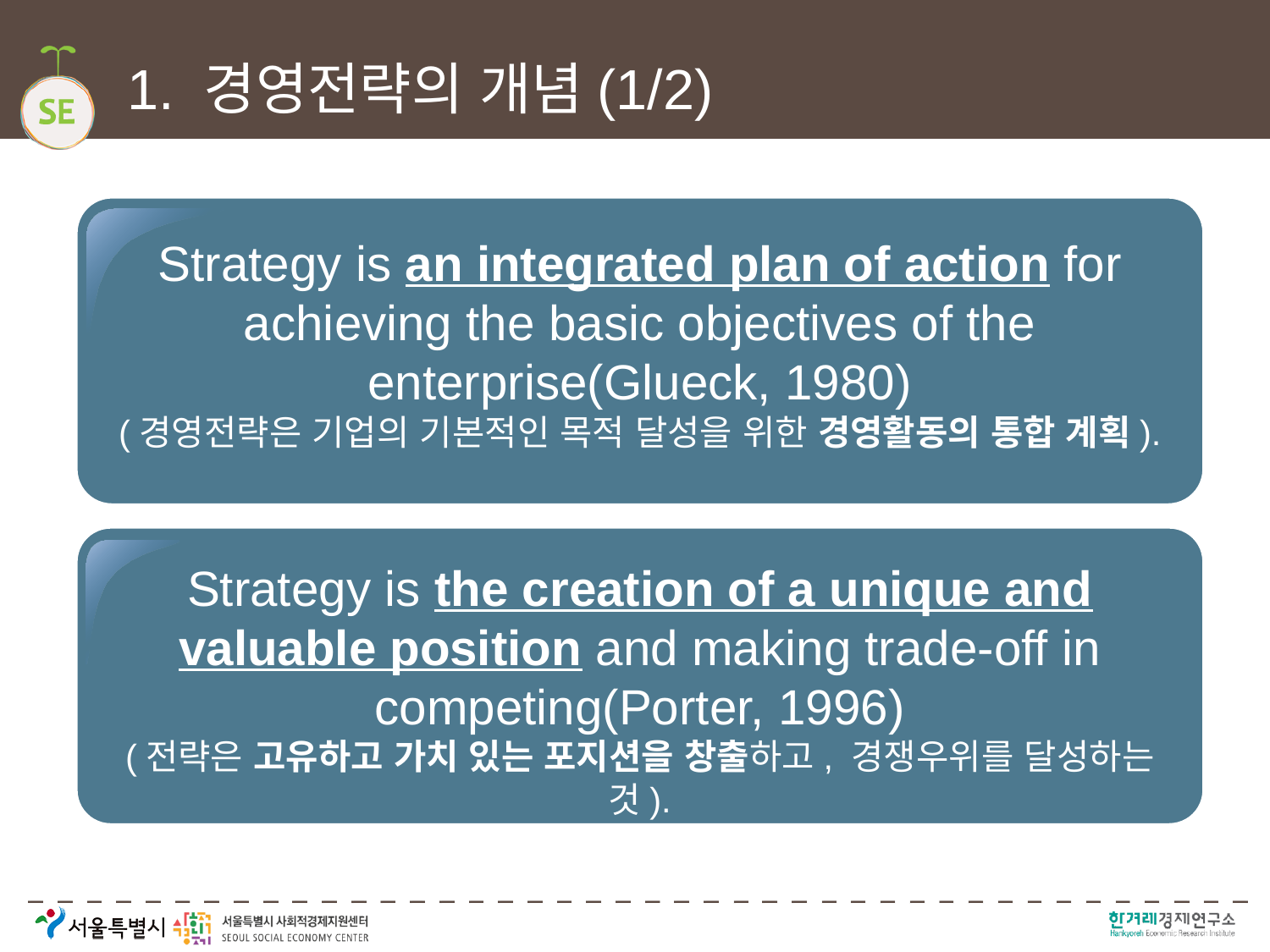

# 1. 경영전략의 개념(1/2)

Strategy is an integrated plan of action for achieving the basic objectives of the enterprise(Glueck, 1980)
(경영전략은 기업의 기본적인 목적 달성을 위한 경영활동의 통합 계획).

Strategy is the creation of a unique and valuable position and making trade-off in competing(Porter, 1996)
(전략은 고유하고 가치 있는 포지션을 창출하고, 경쟁우위를 달성하는 것).